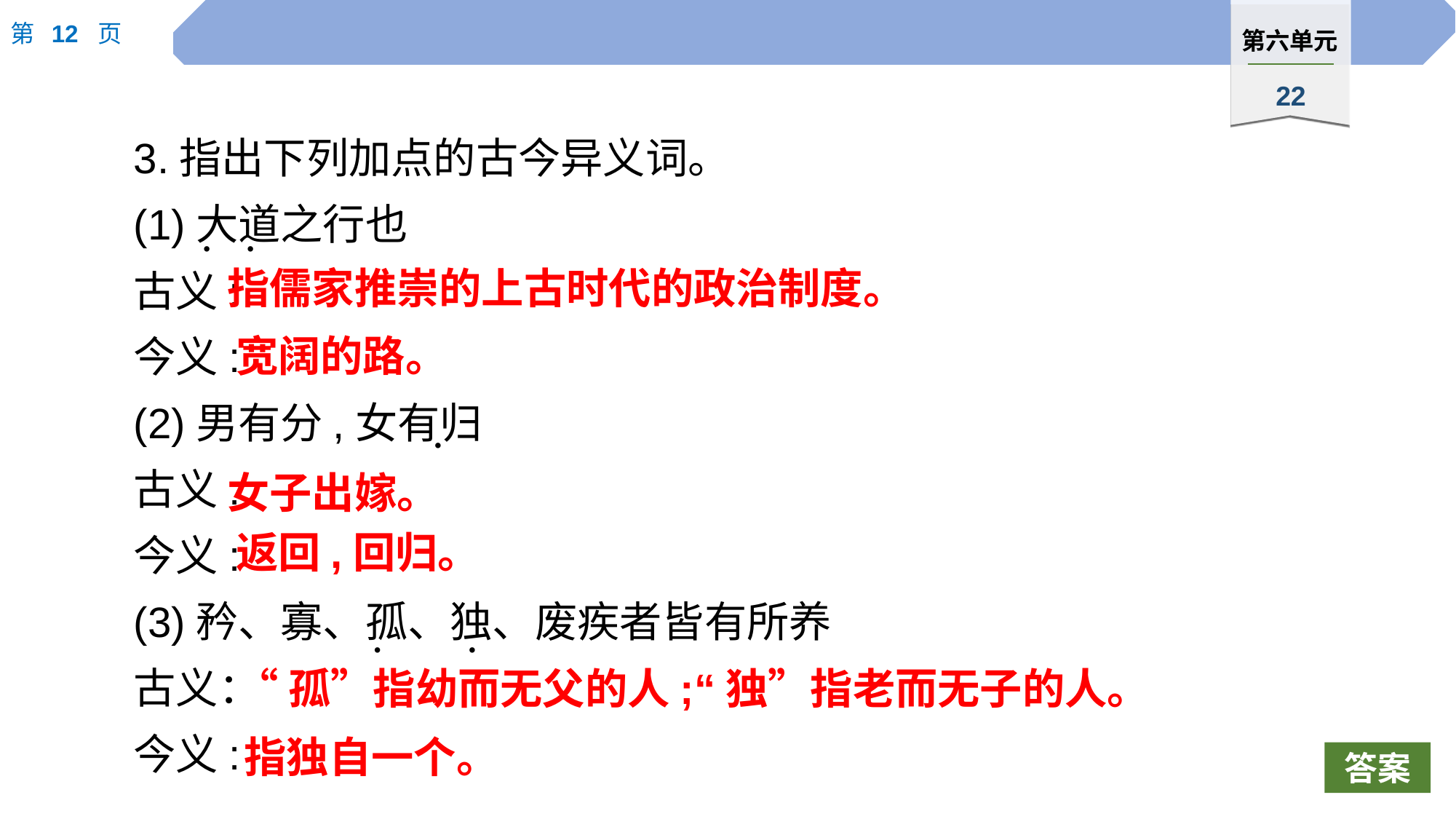

3.指出下列加点的古今异义词。
(1)大道之行也
古义:
今义:
(2)男有分,女有归
古义:
今义:
(3)矜、寡、孤、独、废疾者皆有所养
古义：
今义:
 ·
 ·
指儒家推崇的上古时代的政治制度。
宽阔的路。
 ·
女子出嫁。
返回,回归。
 ·
 ·
“孤”指幼而无父的人;“独”指老而无子的人。
指独自一个。
答案